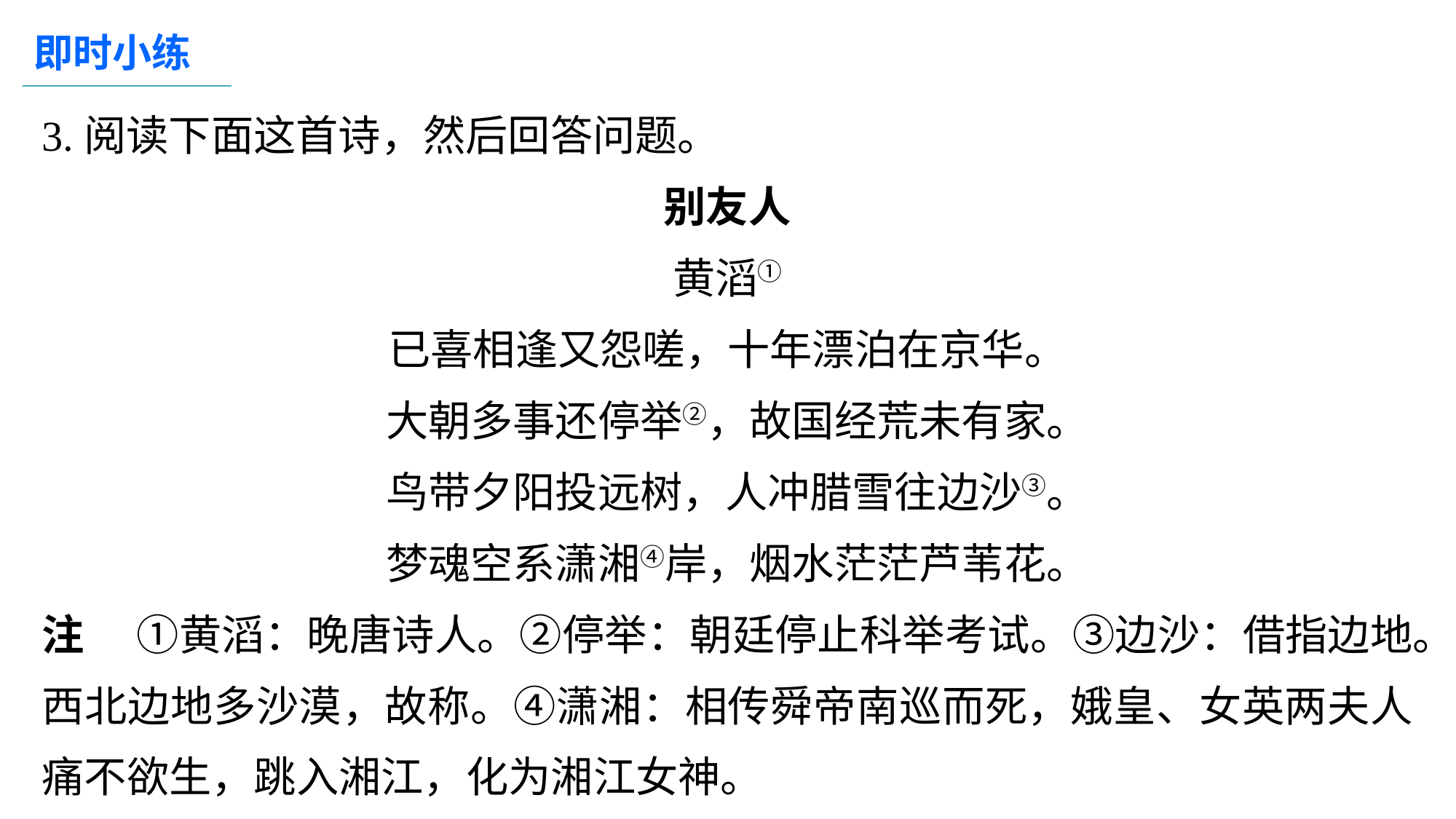

即时小练
3.阅读下面这首诗，然后回答问题。
别友人
黄滔①
已喜相逢又怨嗟，十年漂泊在京华。
 大朝多事还停举②，故国经荒未有家。
 鸟带夕阳投远树，人冲腊雪往边沙③。
 梦魂空系潇湘④岸，烟水茫茫芦苇花。
注 　①黄滔：晚唐诗人。②停举：朝廷停止科举考试。③边沙：借指边地。西北边地多沙漠，故称。④潇湘：相传舜帝南巡而死，娥皇、女英两夫人痛不欲生，跳入湘江，化为湘江女神。